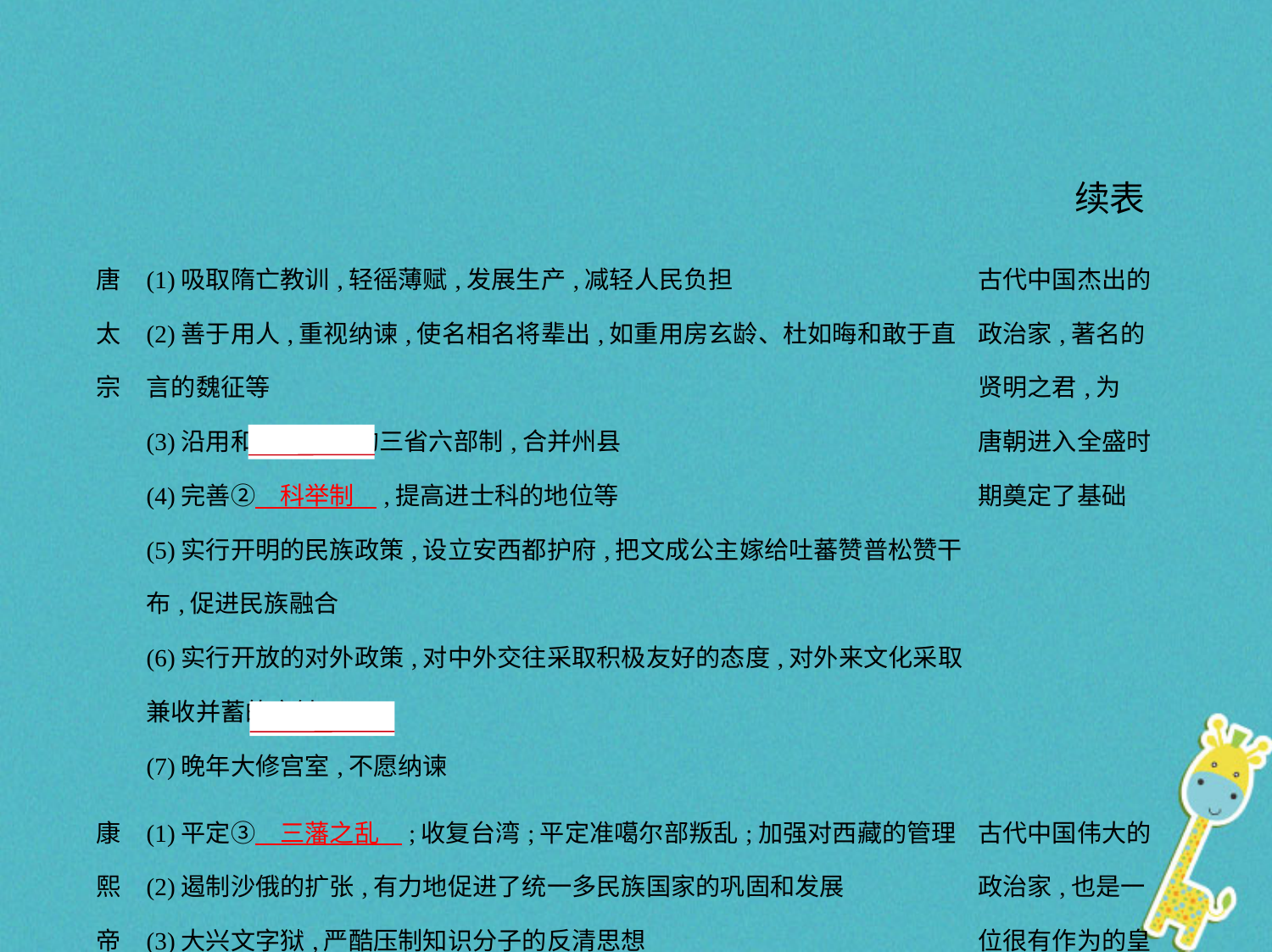

续表
| 唐 太 宗 | (1)吸取隋亡教训,轻徭薄赋,发展生产,减轻人民负担 (2)善于用人,重视纳谏,使名相名将辈出,如重用房玄龄、杜如晦和敢于直言的魏征等 (3)沿用和完善隋朝的三省六部制,合并州县 (4)完善②　科举制    ,提高进士科的地位等 (5)实行开明的民族政策,设立安西都护府,把文成公主嫁给吐蕃赞普松赞干布,促进民族融合 (6)实行开放的对外政策,对中外交往采取积极友好的态度,对外来文化采取兼收并蓄的方针 (7)晚年大修宫室,不愿纳谏 | 古代中国杰出的政治家,著名的贤明之君,为 唐朝进入全盛时期奠定了基础 |
| --- | --- | --- |
| 康 熙 帝 | (1)平定③　三藩之乱    ;收复台湾;平定准噶尔部叛乱;加强对西藏的管理 (2)遏制沙俄的扩张,有力地促进了统一多民族国家的巩固和发展 (3)大兴文字狱,严酷压制知识分子的反清思想 | 古代中国伟大的政治家,也是一位很有作为的皇帝 |